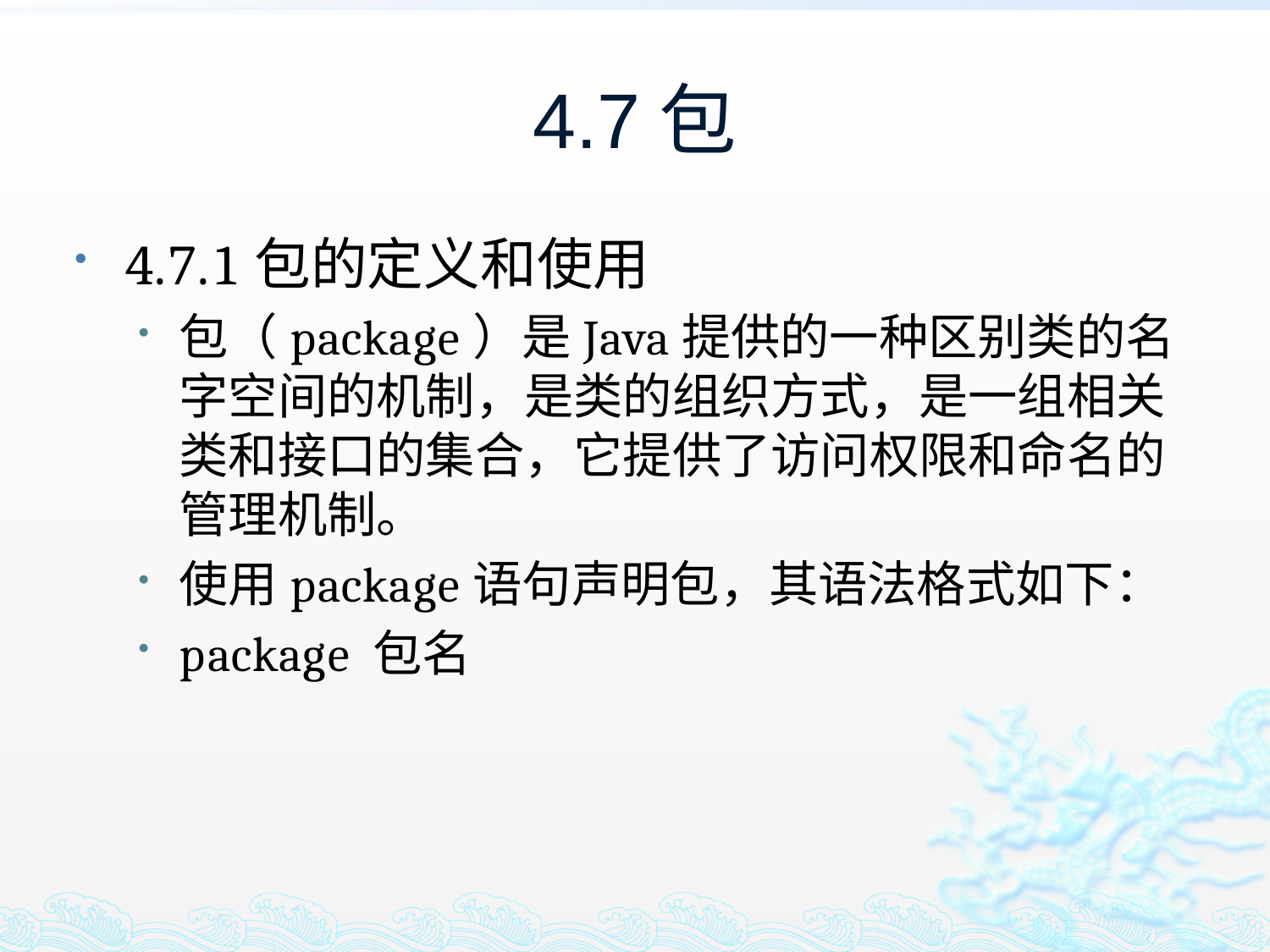

# 4.7包
4.7.1包的定义和使用
包（package）是Java提供的一种区别类的名字空间的机制，是类的组织方式，是一组相关类和接口的集合，它提供了访问权限和命名的管理机制。
使用package语句声明包，其语法格式如下：
package 包名